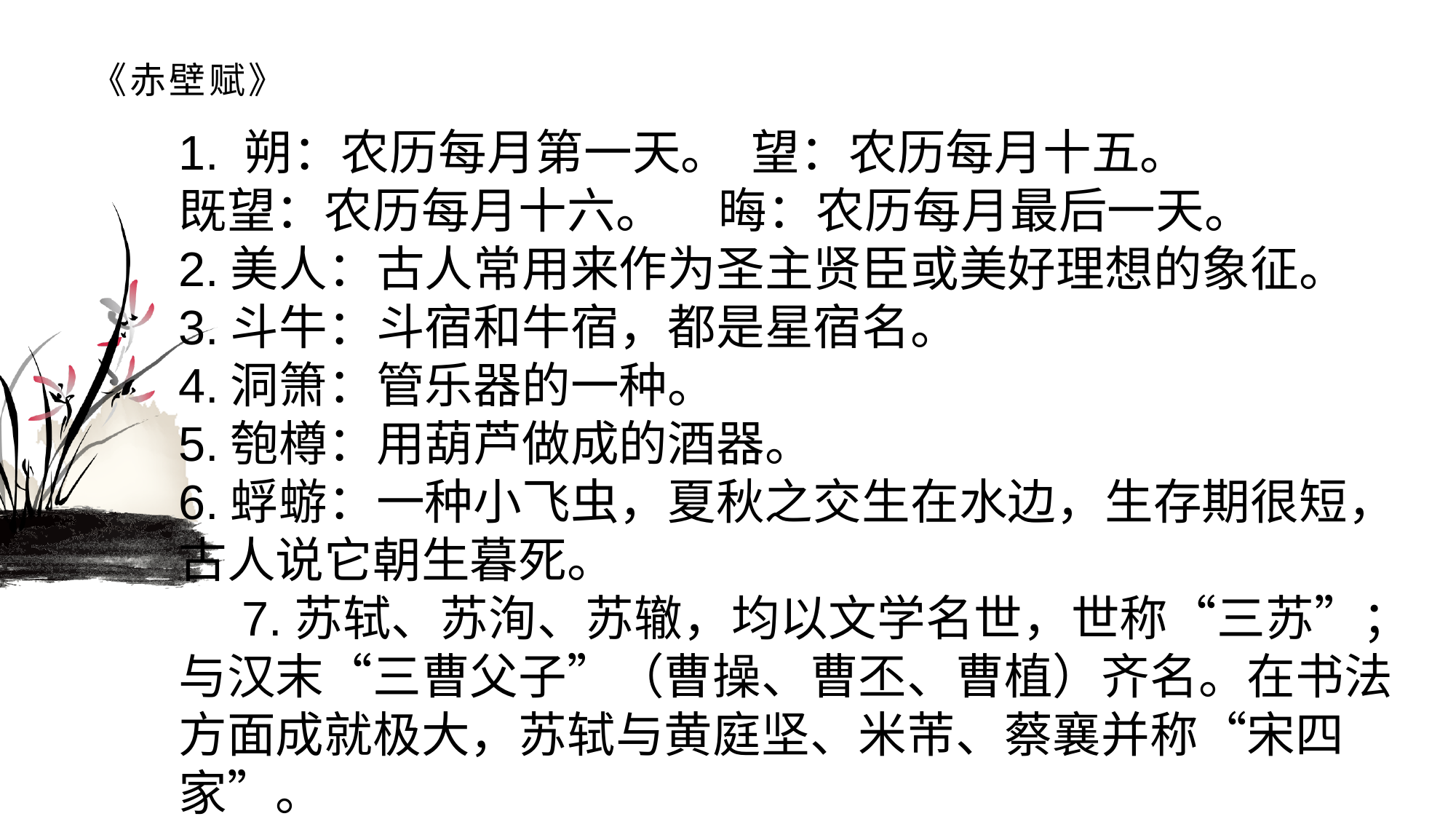

# 《赤壁赋》
1. 朔：农历每月第一天。  望：农历每月十五。      既望：农历每月十六。     晦：农历每月最后一天。  2.美人：古人常用来作为圣主贤臣或美好理想的象征。3.斗牛：斗宿和牛宿，都是星宿名。    4.洞箫：管乐器的一种。      5.匏樽：用葫芦做成的酒器。6.蜉蝣：一种小飞虫，夏秋之交生在水边，生存期很短，古人说它朝生暮死。7.苏轼、苏洵、苏辙，均以文学名世，世称“三苏”；与汉末“三曹父子”（曹操、曹丕、曹植）齐名。在书法方面成就极大，苏轼与黄庭坚、米芾、蔡襄并称“宋四家”。